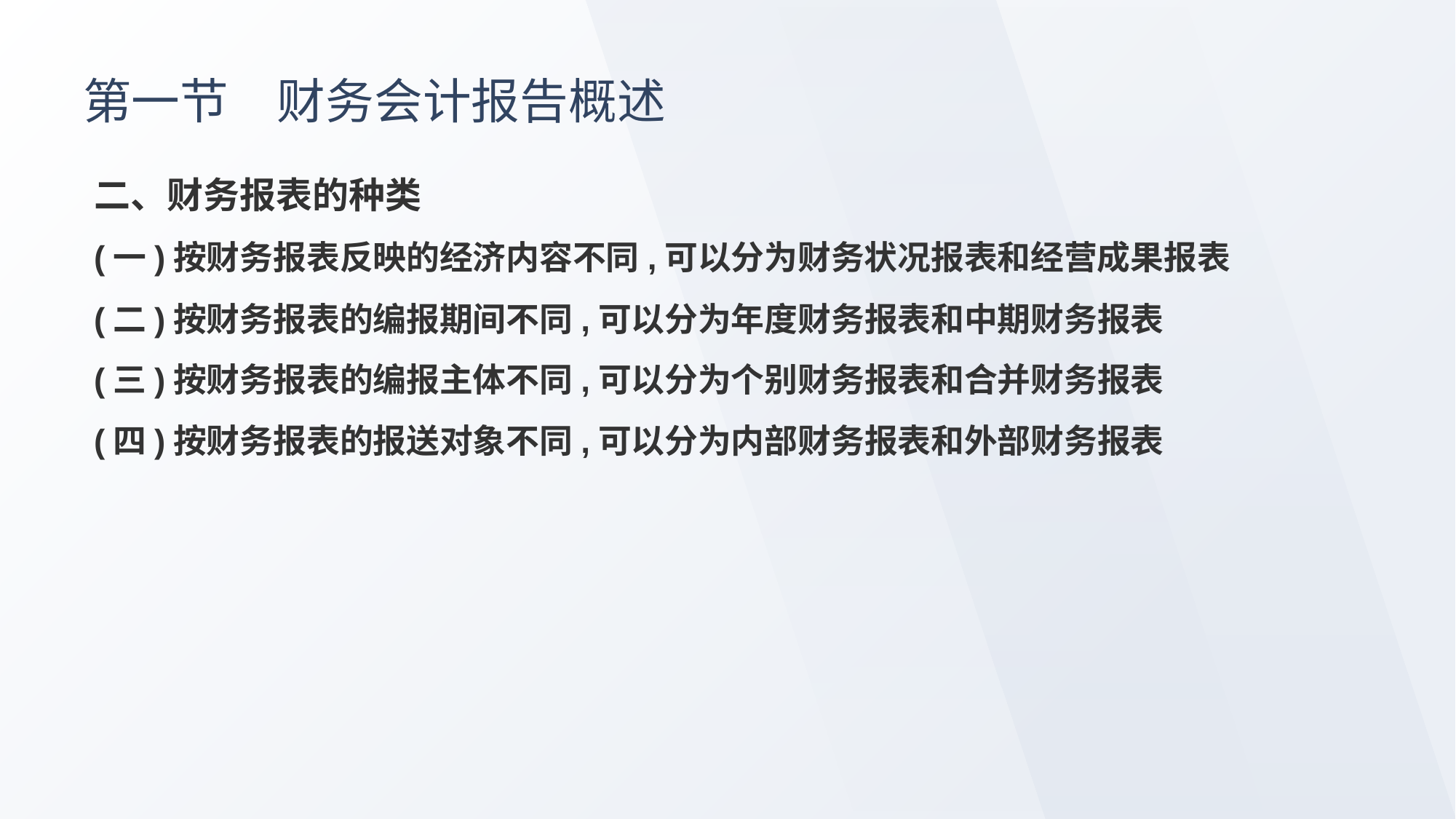

# 第一节　财务会计报告概述
二、财务报表的种类
(一)按财务报表反映的经济内容不同,可以分为财务状况报表和经营成果报表
(二)按财务报表的编报期间不同,可以分为年度财务报表和中期财务报表
(三)按财务报表的编报主体不同,可以分为个别财务报表和合并财务报表
(四)按财务报表的报送对象不同,可以分为内部财务报表和外部财务报表